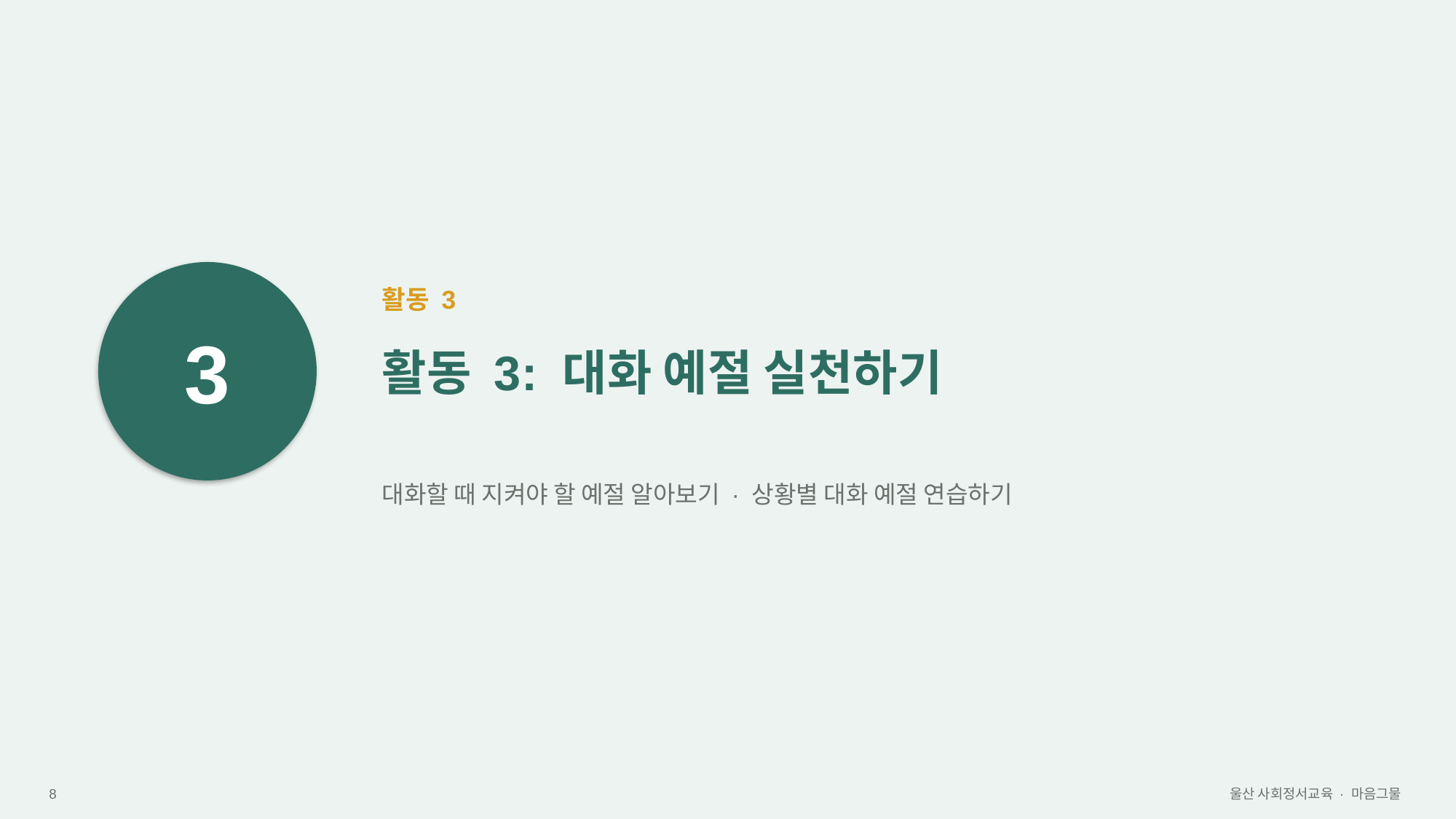

3
활동 3
활동 3: 대화 예절 실천하기
대화할 때 지켜야 할 예절 알아보기 · 상황별 대화 예절 연습하기
8
울산 사회정서교육 · 마음그물